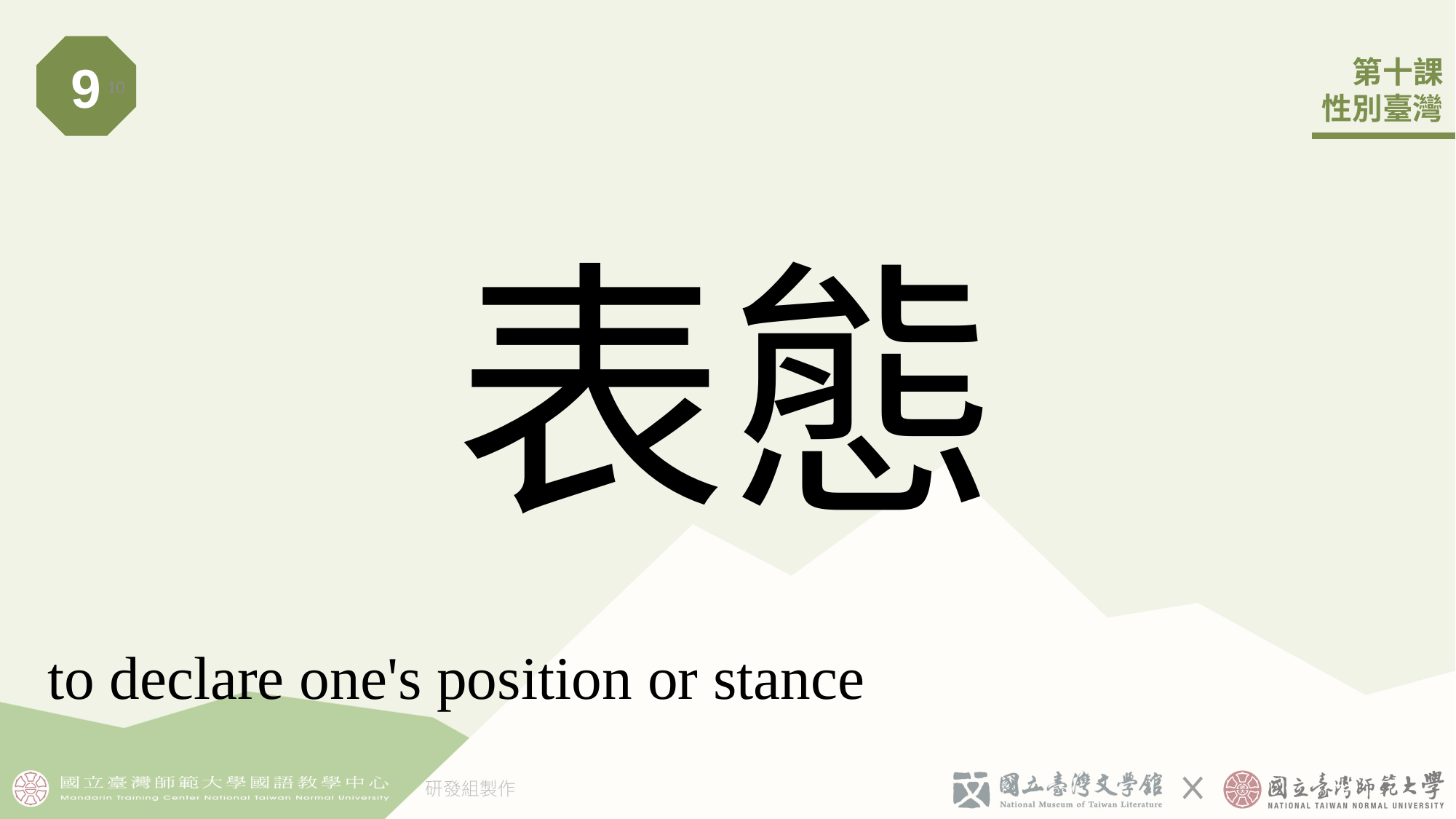

9
10
# 表態
to declare one's position or stance